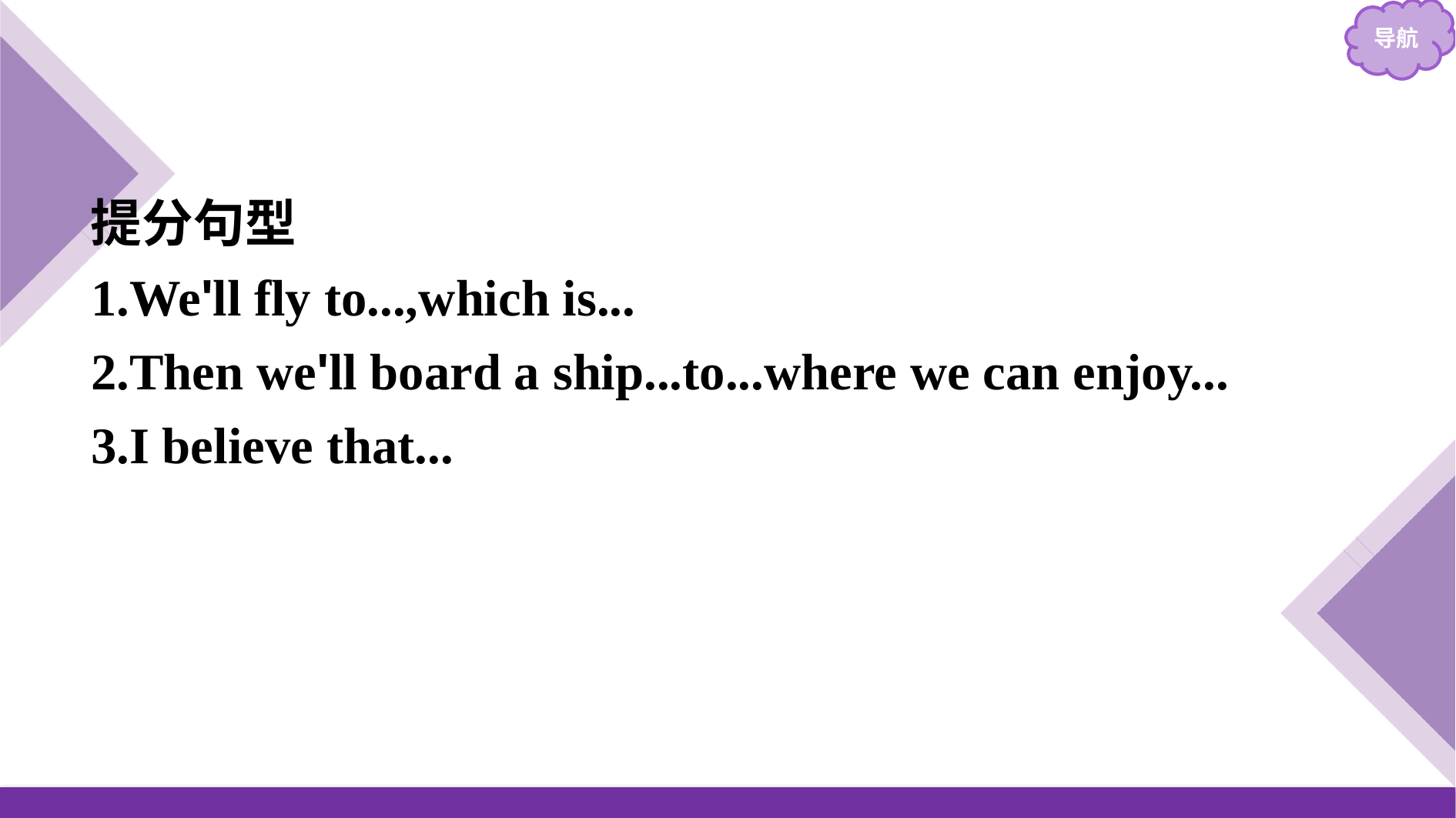

提分句型
1.We'll fly to...,which is...
2.Then we'll board a ship...to...where we can enjoy...
3.I believe that...